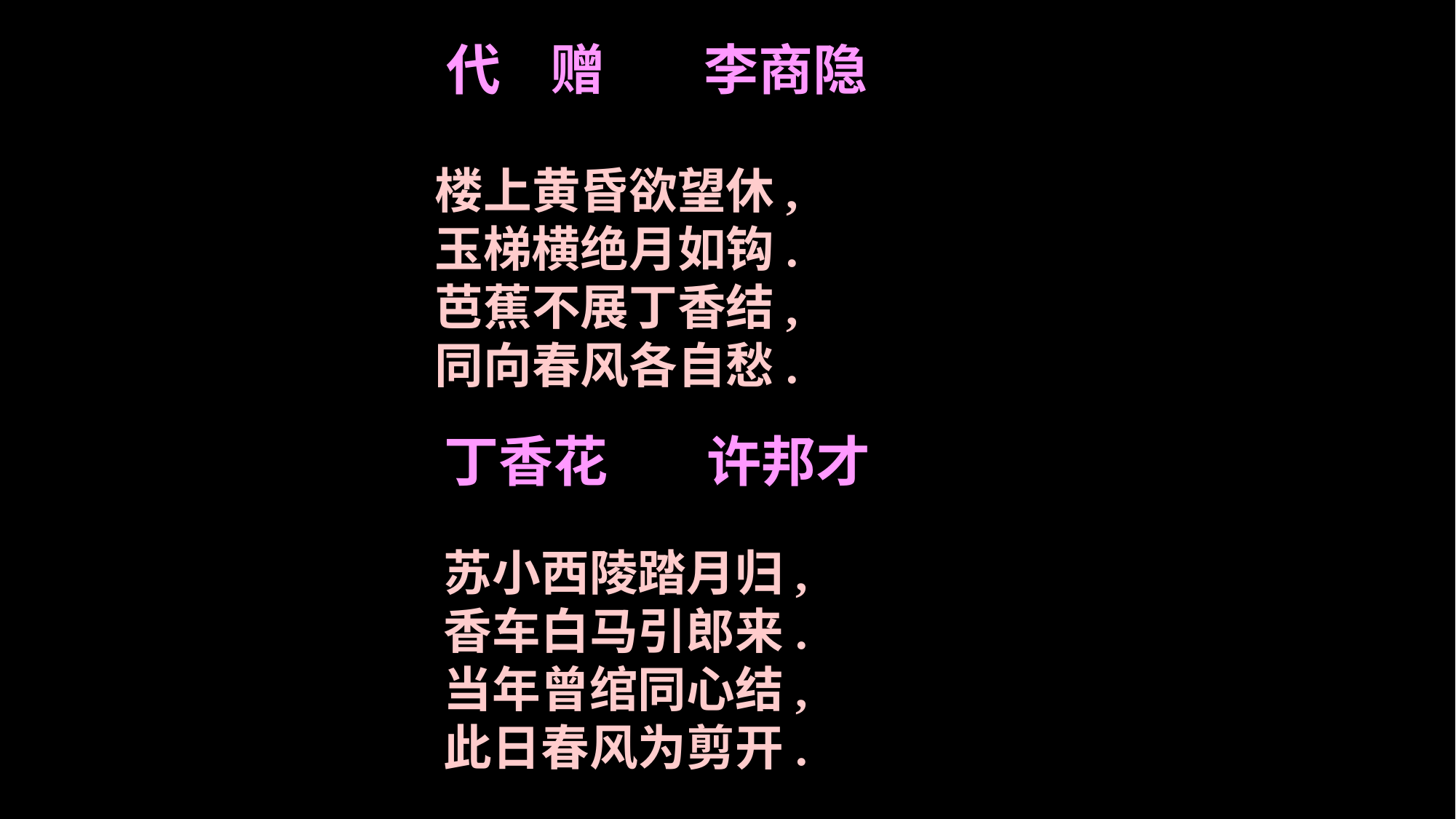

代    赠        李商隐
楼上黄昏欲望休,
玉梯横绝月如钩.
芭蕉不展丁香结,
同向春风各自愁.
丁香花        许邦才
苏小西陵踏月归,
香车白马引郎来.
当年曾绾同心结,
此日春风为剪开.